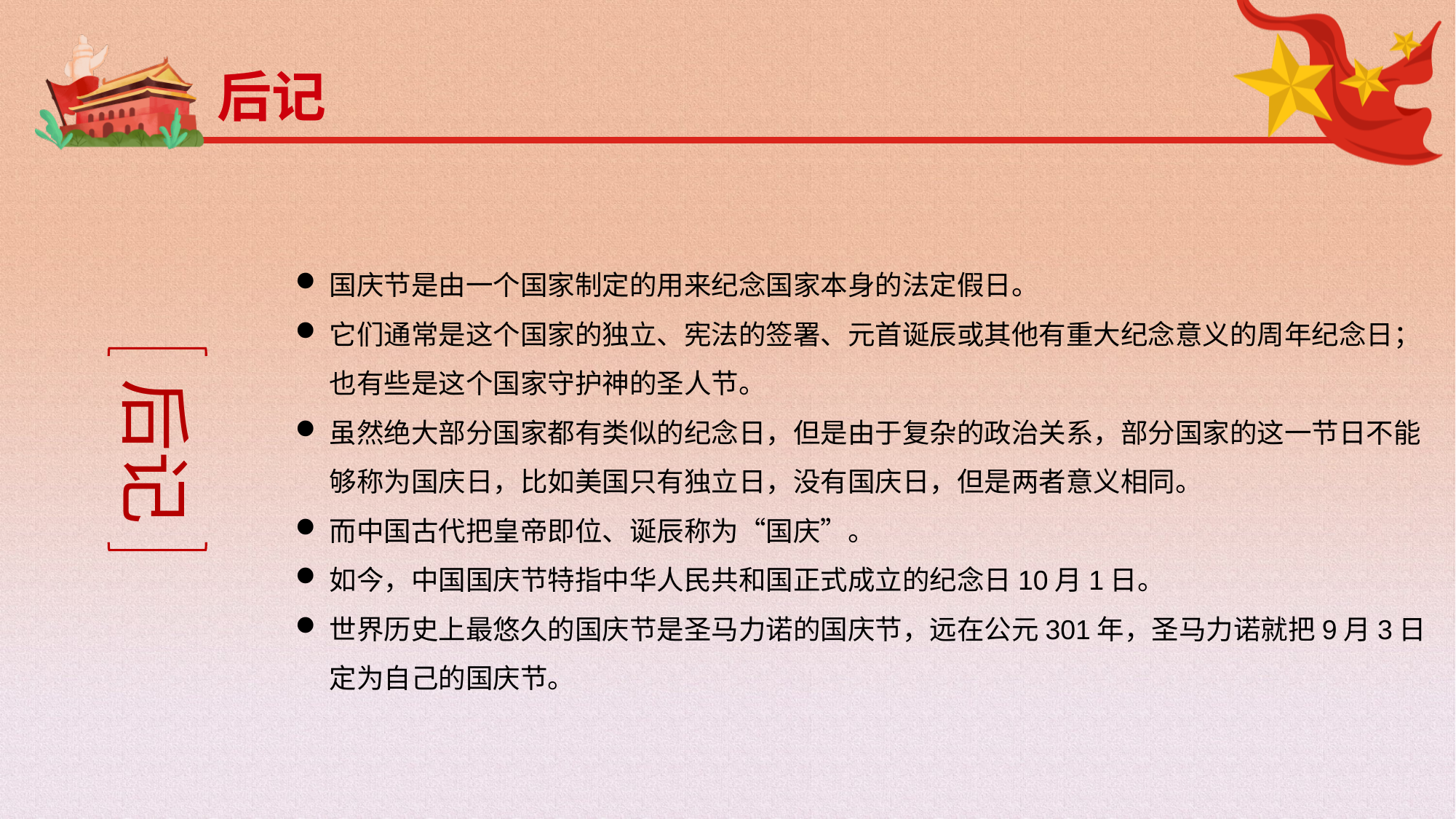

后记
国庆节是由一个国家制定的用来纪念国家本身的法定假日。
它们通常是这个国家的独立、宪法的签署、元首诞辰或其他有重大纪念意义的周年纪念日；也有些是这个国家守护神的圣人节。
虽然绝大部分国家都有类似的纪念日，但是由于复杂的政治关系，部分国家的这一节日不能够称为国庆日，比如美国只有独立日，没有国庆日，但是两者意义相同。
而中国古代把皇帝即位、诞辰称为“国庆”。
如今，中国国庆节特指中华人民共和国正式成立的纪念日10月1日。
世界历史上最悠久的国庆节是圣马力诺的国庆节，远在公元301年，圣马力诺就把9月3日定为自己的国庆节。

后记